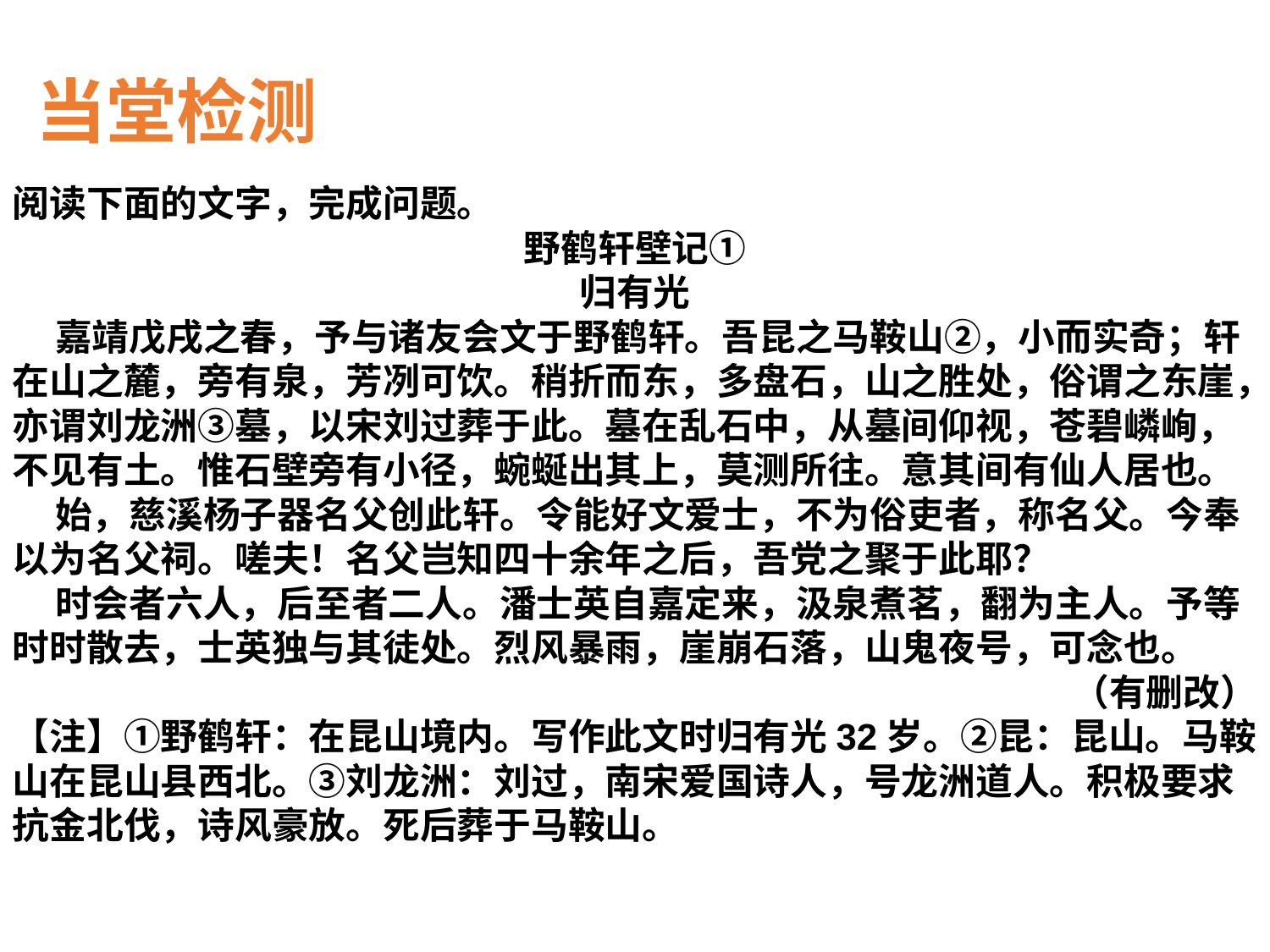

当堂检测
阅读下面的文字，完成问题。
野鹤轩壁记①
归有光
    嘉靖戊戌之春，予与诸友会文于野鹤轩。吾昆之马鞍山②，小而实奇；轩在山之麓，旁有泉，芳冽可饮。稍折而东，多盘石，山之胜处，俗谓之东崖，亦谓刘龙洲③墓，以宋刘过葬于此。墓在乱石中，从墓间仰视，苍碧嶙峋，不见有土。惟石壁旁有小径，蜿蜒出其上，莫测所往。意其间有仙人居也。
    始，慈溪杨子器名父创此轩。令能好文爱士，不为俗吏者，称名父。今奉以为名父祠。嗟夫！名父岂知四十余年之后，吾党之聚于此耶？
    时会者六人，后至者二人。潘士英自嘉定来，汲泉煮茗，翻为主人。予等时时散去，士英独与其徒处。烈风暴雨，崖崩石落，山鬼夜号，可念也。
（有删改）
【注】①野鹤轩：在昆山境内。写作此文时归有光32岁。②昆：昆山。马鞍山在昆山县西北。③刘龙洲：刘过，南宋爱国诗人，号龙洲道人。积极要求抗金北伐，诗风豪放。死后葬于马鞍山。